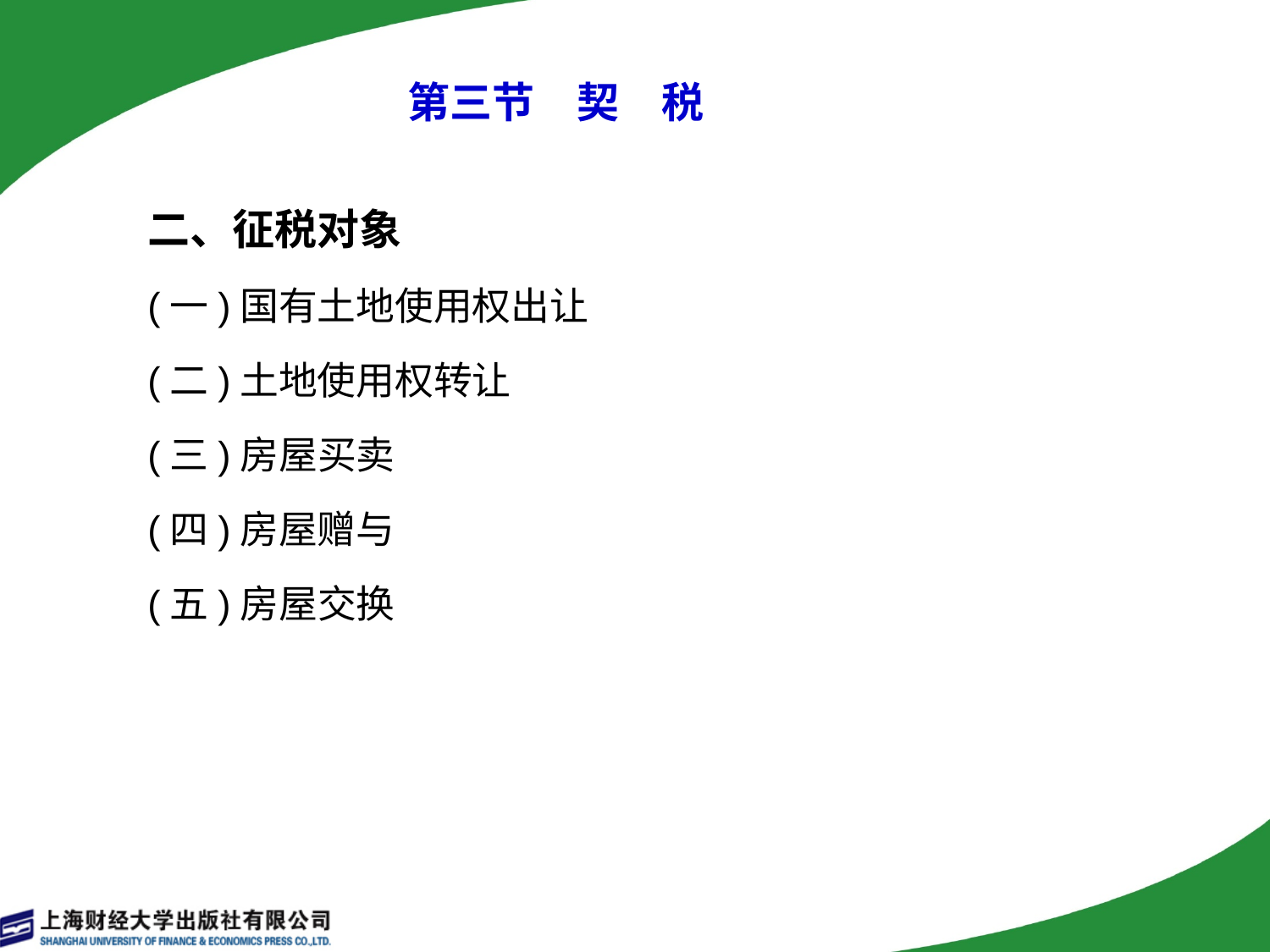

# 第三节　契　税
二、征税对象
(一)国有土地使用权出让
(二)土地使用权转让
(三)房屋买卖
(四)房屋赠与
(五)房屋交换